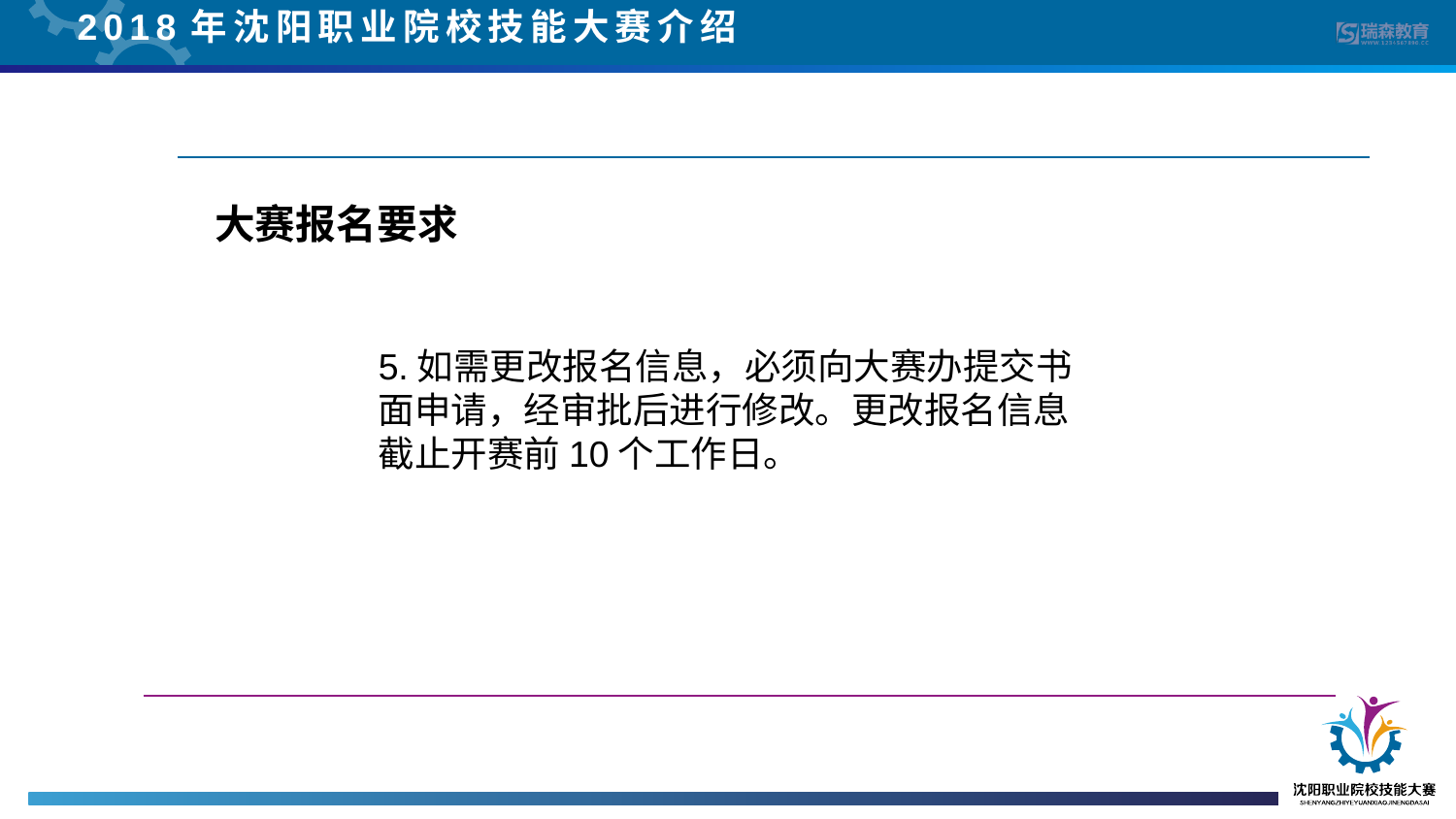

2018年沈阳职业院校技能大赛介绍
大赛报名要求

5.如需更改报名信息，必须向大赛办提交书面申请，经审批后进行修改。更改报名信息截止开赛前10个工作日。
9